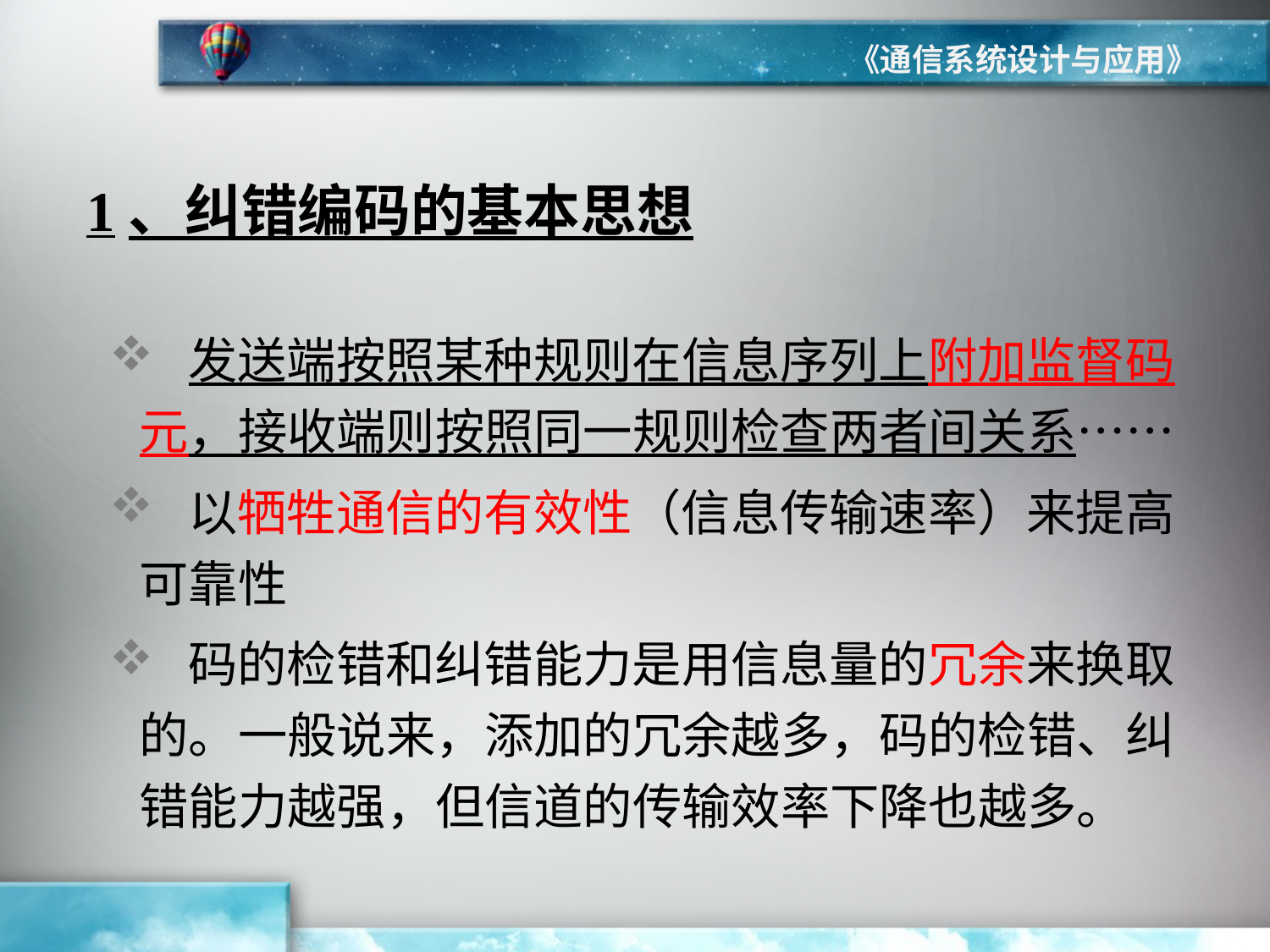

《通信系统设计与应用》
1、纠错编码的基本思想
  发送端按照某种规则在信息序列上附加监督码元，接收端则按照同一规则检查两者间关系……
  以牺牲通信的有效性（信息传输速率）来提高可靠性
  码的检错和纠错能力是用信息量的冗余来换取的。一般说来，添加的冗余越多，码的检错、纠错能力越强，但信道的传输效率下降也越多。